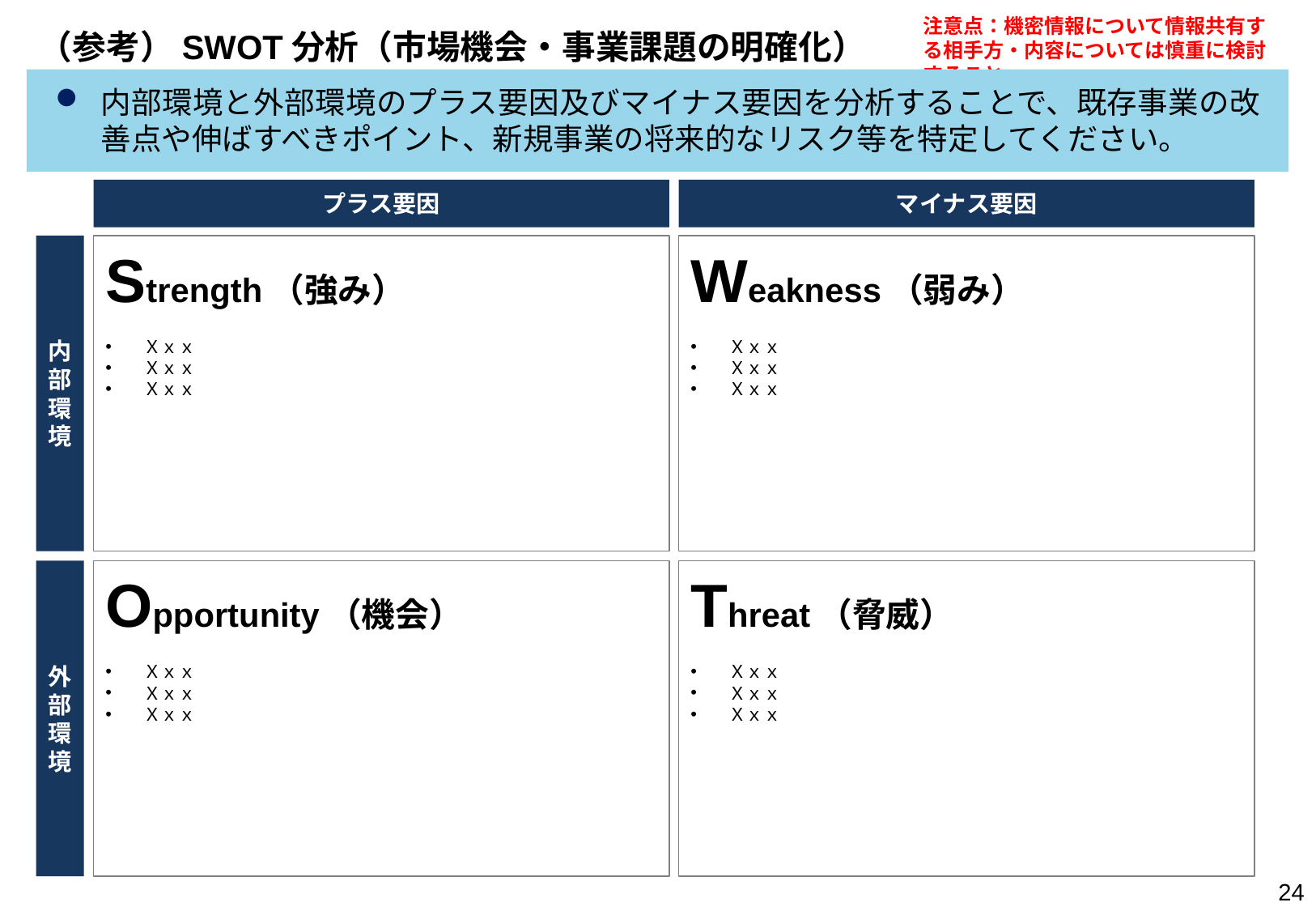

# （参考）SWOT分析（市場機会・事業課題の明確化）
内部環境と外部環境のプラス要因及びマイナス要因を分析することで、既存事業の改善点や伸ばすべきポイント、新規事業の将来的なリスク等を特定してください。
プラス要因
マイナス要因
内部環境
Strength（強み）

Ｘｘｘ
Ｘｘｘ
Ｘｘｘ
Weakness（弱み）

Ｘｘｘ
Ｘｘｘ
Ｘｘｘ
外部環境
Opportunity（機会）

Ｘｘｘ
Ｘｘｘ
Ｘｘｘ
Threat（脅威）

Ｘｘｘ
Ｘｘｘ
Ｘｘｘ
24